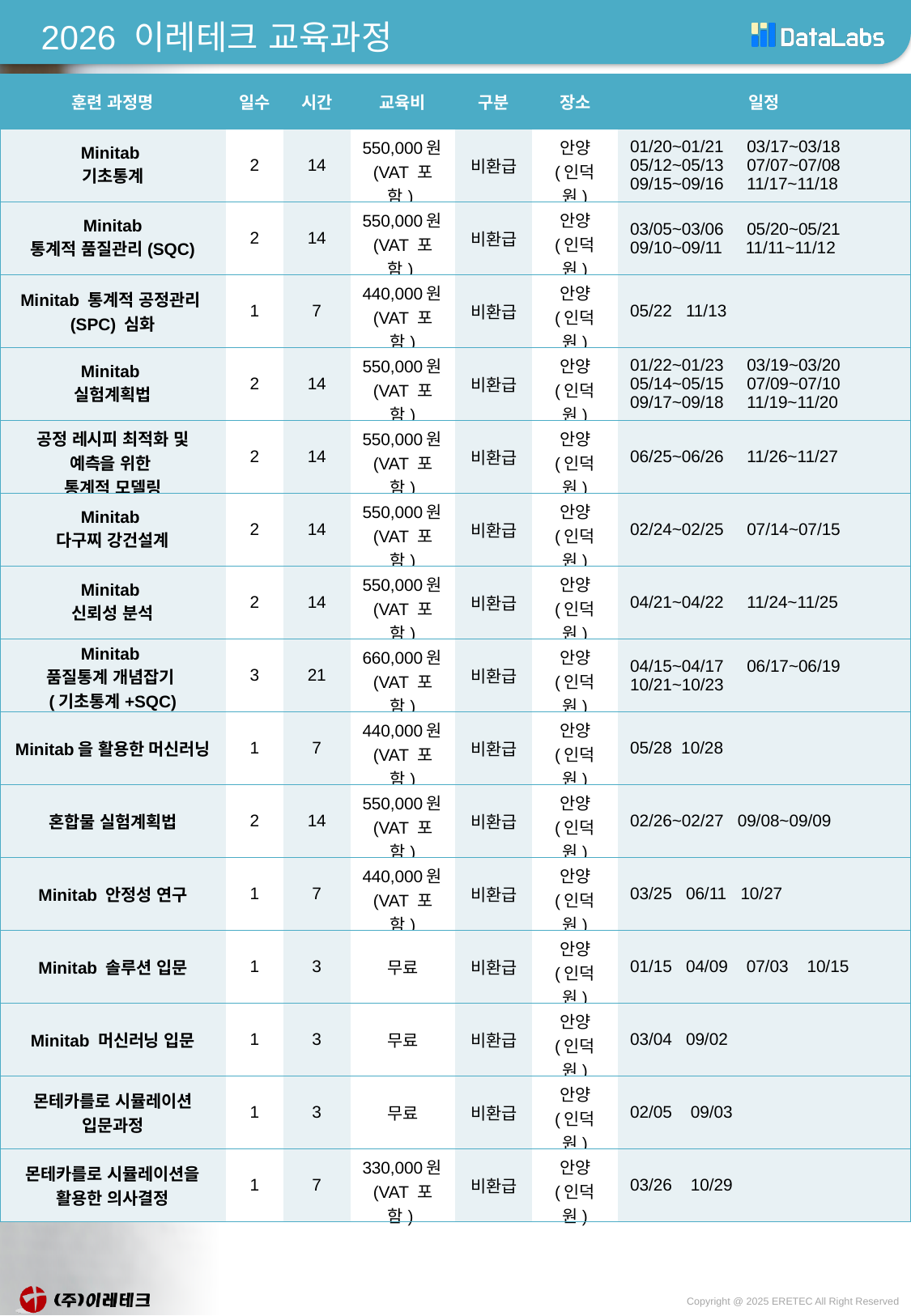

# 2026 이레테크 교육과정
| 훈련 과정명 | 일수 | 시간 | 교육비 | 구분 | 장소 | 일정 |
| --- | --- | --- | --- | --- | --- | --- |
| Minitab 기초통계 | 2 | 14 | 550,000원(VAT 포함) | 비환급 | 안양 (인덕원) | 01/20~01/21 03/17~03/18 05/12~05/13 07/07~07/08 09/15~09/16 11/17~11/18 |
| Minitab 통계적 품질관리(SQC) | 2 | 14 | 550,000원(VAT 포함) | 비환급 | 안양 (인덕원) | 03/05~03/06 05/20~05/21 09/10~09/11 11/11~11/12 |
| Minitab 통계적 공정관리(SPC) 심화 | 1 | 7 | 440,000원(VAT 포함) | 비환급 | 안양 (인덕원) | 05/22 11/13 |
| Minitab 실험계획법 | 2 | 14 | 550,000원(VAT 포함) | 비환급 | 안양 (인덕원) | 01/22~01/23 03/19~03/20 05/14~05/15 07/09~07/10 09/17~09/18 11/19~11/20 |
| 공정 레시피 최적화 및 예측을 위한 통계적 모델링 | 2 | 14 | 550,000원(VAT 포함) | 비환급 | 안양 (인덕원) | 06/25~06/26 11/26~11/27 |
| Minitab 다구찌 강건설계 | 2 | 14 | 550,000원(VAT 포함) | 비환급 | 안양 (인덕원) | 02/24~02/25 07/14~07/15 |
| Minitab 신뢰성 분석 | 2 | 14 | 550,000원(VAT 포함) | 비환급 | 안양 (인덕원) | 04/21~04/22 11/24~11/25 |
| Minitab 품질통계 개념잡기 (기초통계+SQC) | 3 | 21 | 660,000원(VAT 포함) | 비환급 | 안양 (인덕원) | 04/15~04/17 06/17~06/19 10/21~10/23 |
| Minitab을 활용한 머신러닝 | 1 | 7 | 440,000원(VAT 포함) | 비환급 | 안양 (인덕원) | 05/28 10/28 |
| 혼합물 실험계획법 | 2 | 14 | 550,000원(VAT 포함) | 비환급 | 안양 (인덕원) | 02/26~02/27 09/08~09/09 |
| Minitab 안정성 연구 | 1 | 7 | 440,000원(VAT 포함) | 비환급 | 안양 (인덕원) | 03/25 06/11 10/27 |
| Minitab 솔루션 입문 | 1 | 3 | 무료 | 비환급 | 안양 (인덕원) | 01/15 04/09 07/03 10/15 |
| Minitab 머신러닝 입문 | 1 | 3 | 무료 | 비환급 | 안양 (인덕원) | 03/04 09/02 |
| 몬테카를로 시뮬레이션 입문과정 | 1 | 3 | 무료 | 비환급 | 안양 (인덕원) | 02/05 09/03 |
| 몬테카를로 시뮬레이션을 활용한 의사결정 | 1 | 7 | 330,000원(VAT 포함) | 비환급 | 안양 (인덕원) | 03/26 10/29 |